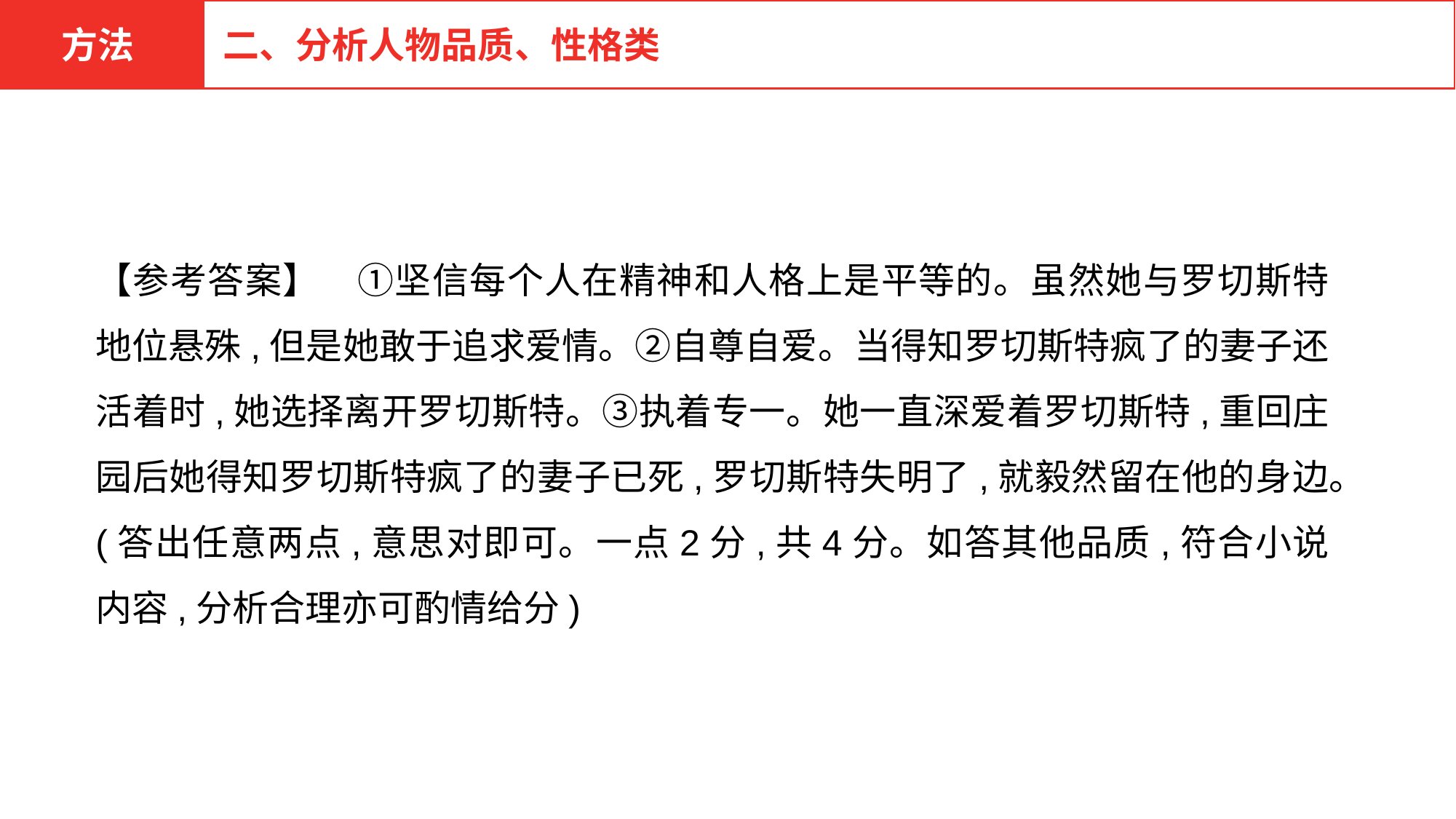

方法
二、分析人物品质、性格类
【参考答案】　①坚信每个人在精神和人格上是平等的。虽然她与罗切斯特地位悬殊,但是她敢于追求爱情。②自尊自爱。当得知罗切斯特疯了的妻子还活着时,她选择离开罗切斯特。③执着专一。她一直深爱着罗切斯特,重回庄园后她得知罗切斯特疯了的妻子已死,罗切斯特失明了,就毅然留在他的身边。(答出任意两点,意思对即可。一点2分,共4分。如答其他品质,符合小说内容,分析合理亦可酌情给分)